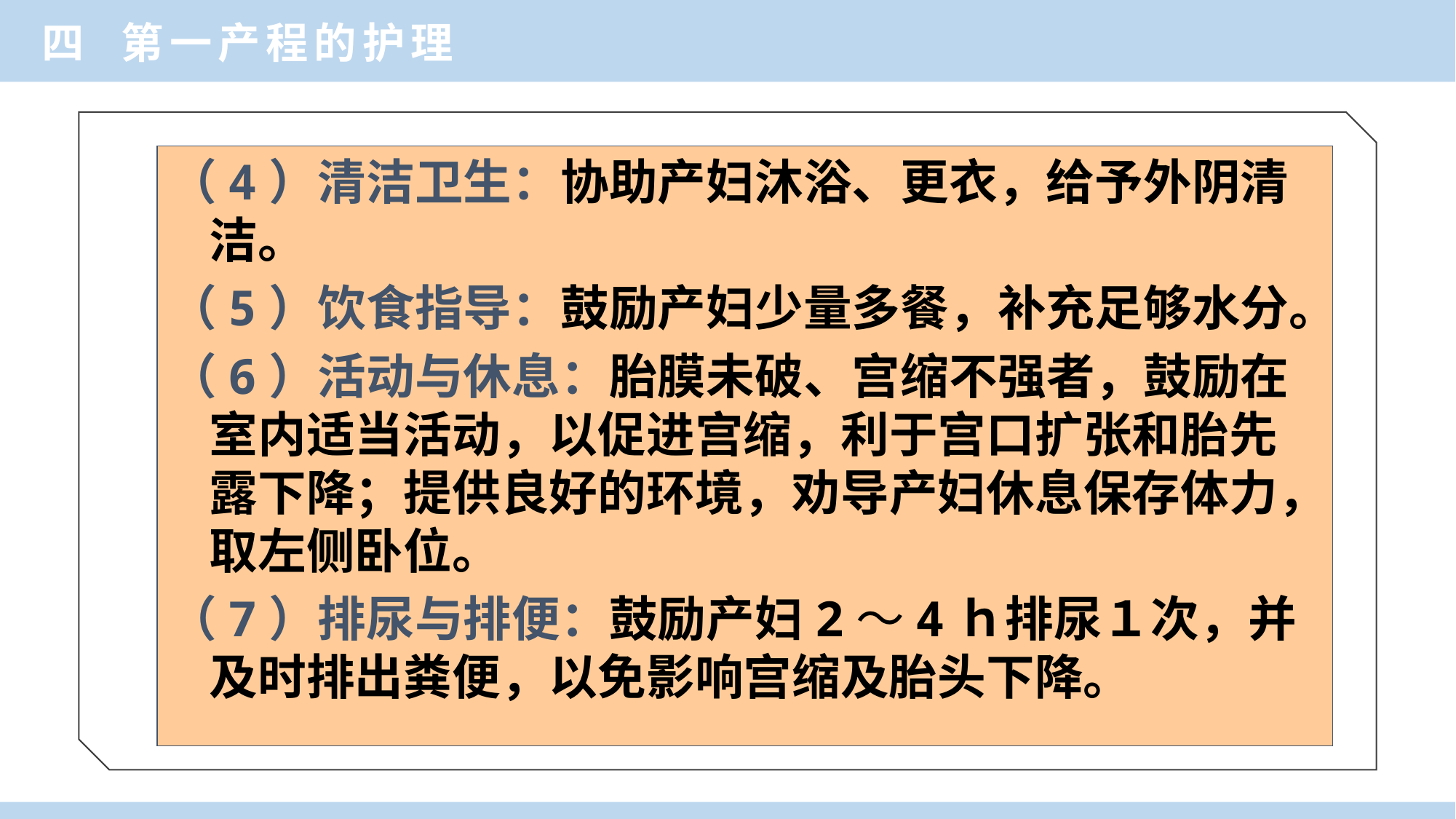

四  第一产程的护理

（4）清洁卫生：协助产妇沐浴、更衣，给予外阴清洁。
（5）饮食指导：鼓励产妇少量多餐，补充足够水分。
（6）活动与休息：胎膜未破、宫缩不强者，鼓励在室内适当活动，以促进宫缩，利于宫口扩张和胎先露下降；提供良好的环境，劝导产妇休息保存体力，取左侧卧位。
（7）排尿与排便：鼓励产妇2～4ｈ排尿１次，并及时排出粪便，以免影响宫缩及胎头下降。